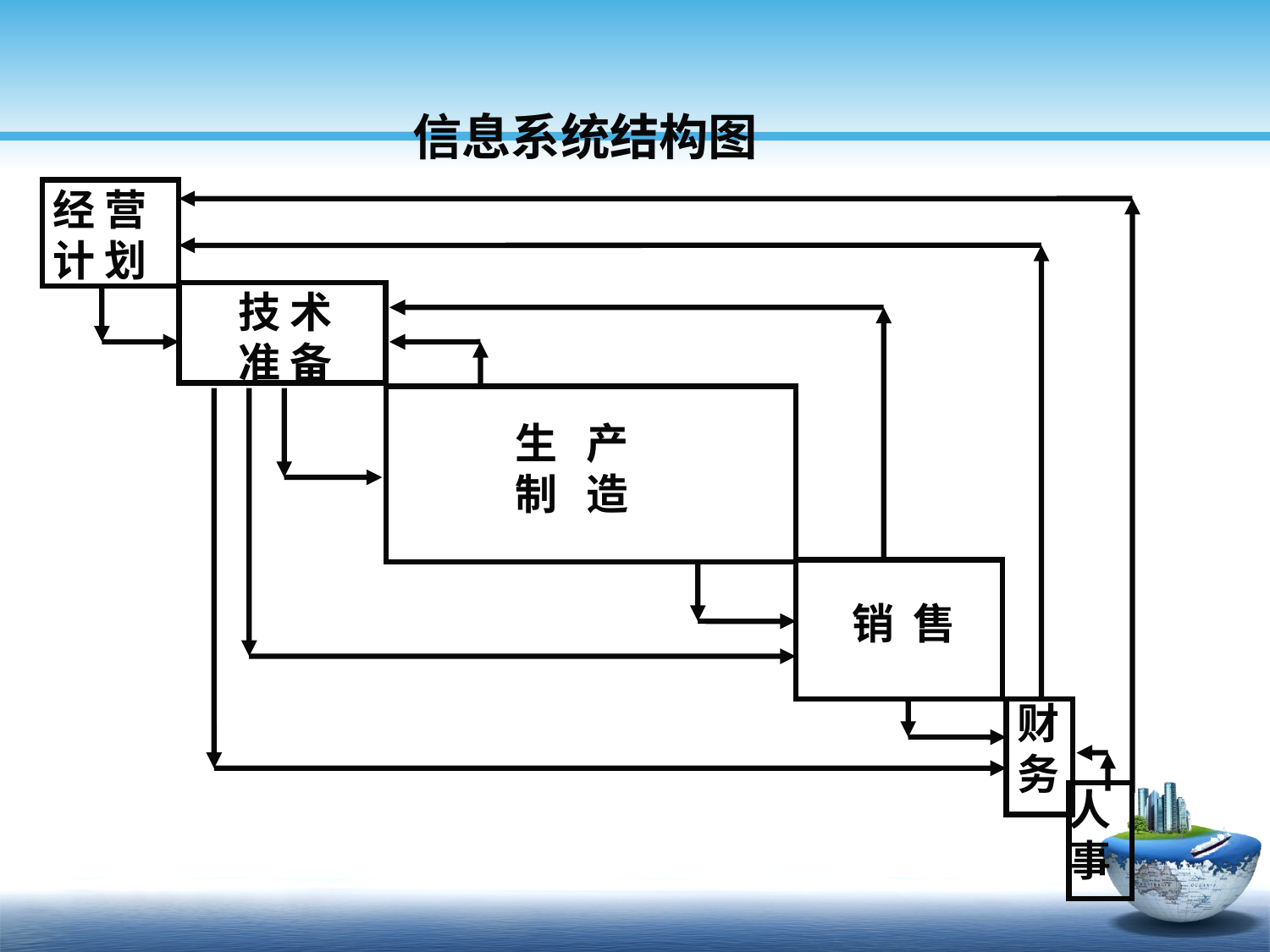

信息系统结构图

经 营
计 划

技 术
准 备

生   产
制   造

销  售
财务

人事